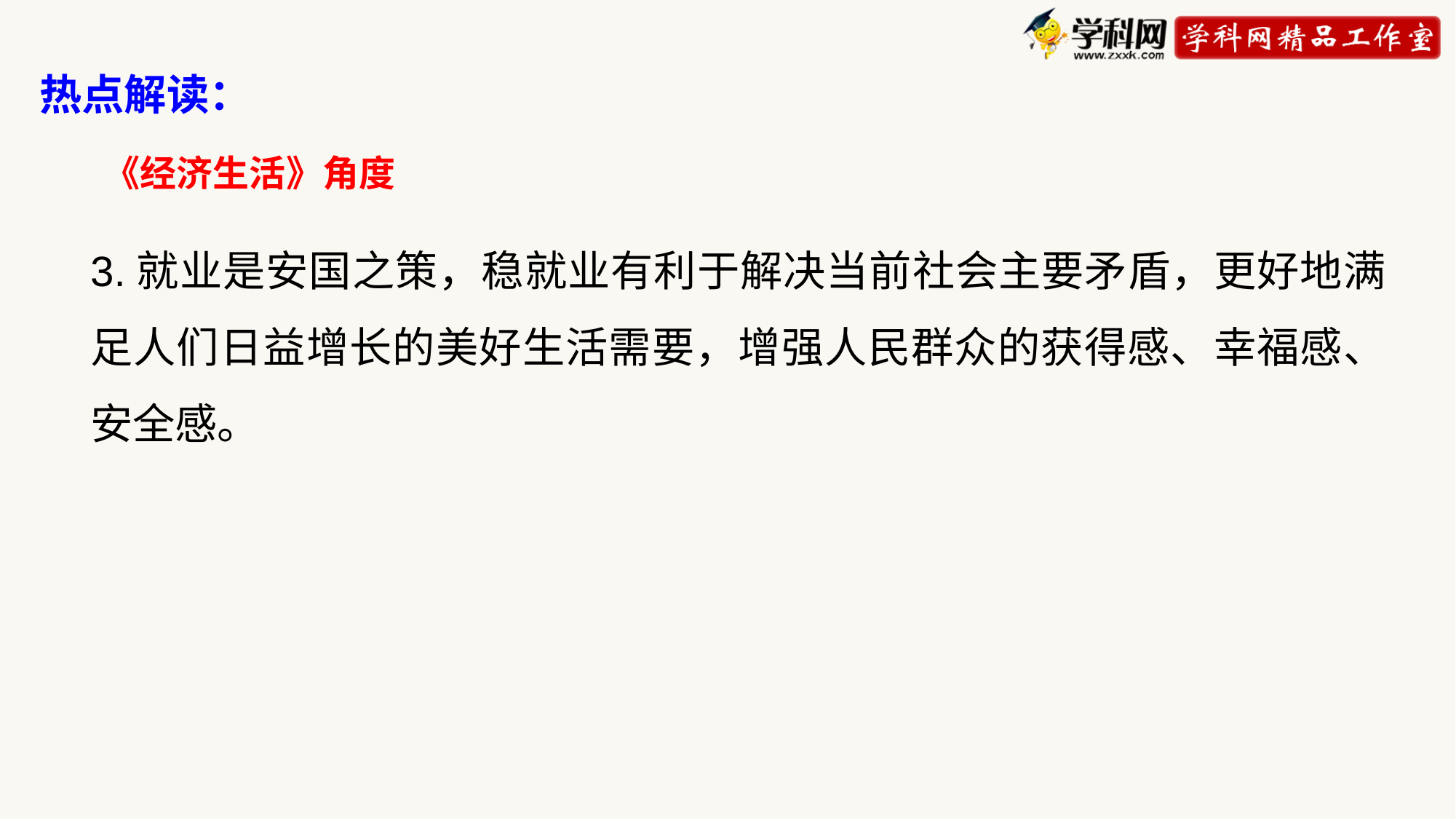

热点解读：
《经济生活》角度
3.就业是安国之策，稳就业有利于解决当前社会主要矛盾，更好地满足人们日益增长的美好生活需要，增强人民群众的获得感、幸福感、安全感。